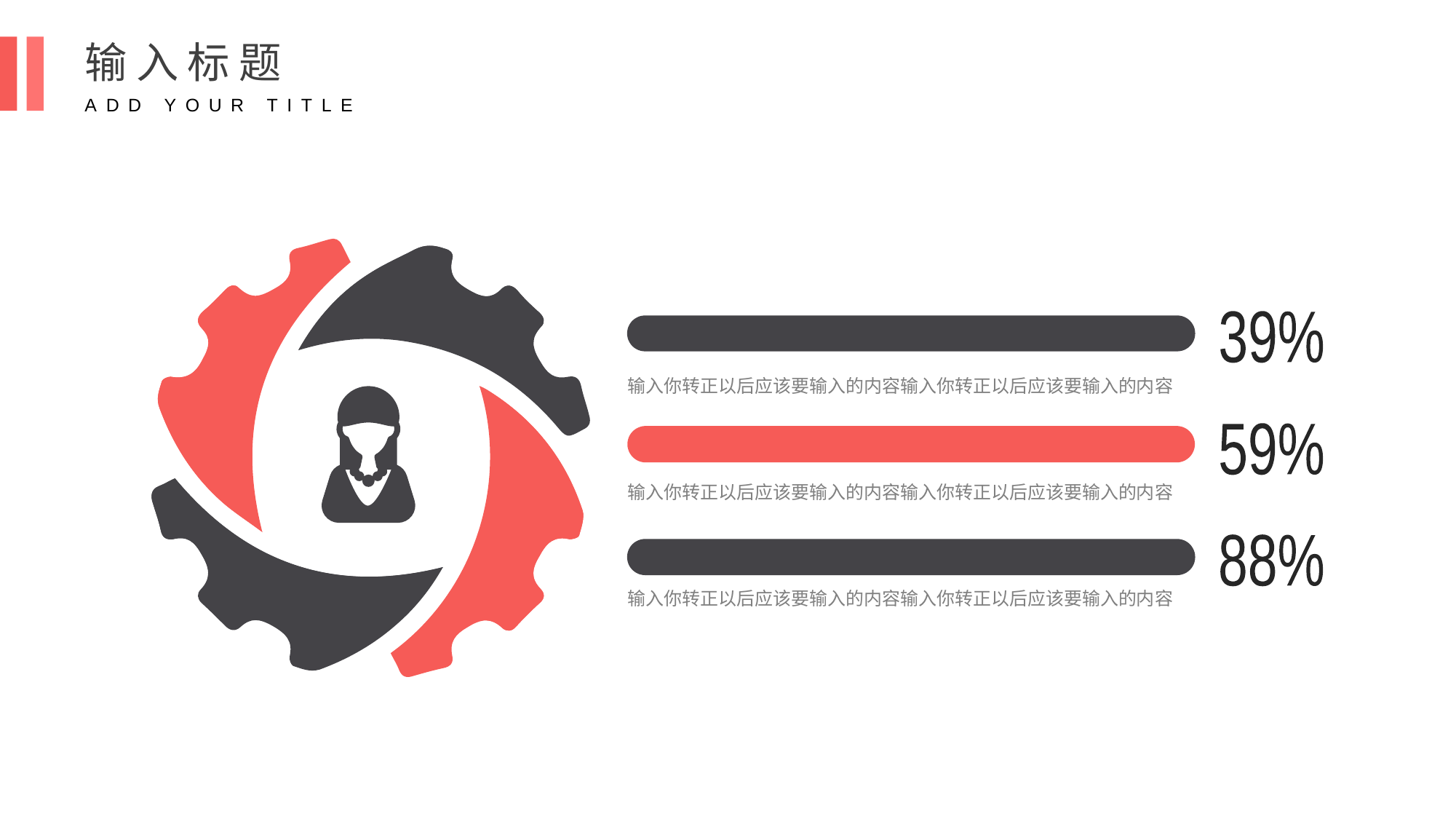

输入标题
ADD YOUR TITLE

39%

59%

88%

输入你转正以后应该要输入的内容输入你转正以后应该要输入的内容
输入你转正以后应该要输入的内容输入你转正以后应该要输入的内容
输入你转正以后应该要输入的内容输入你转正以后应该要输入的内容